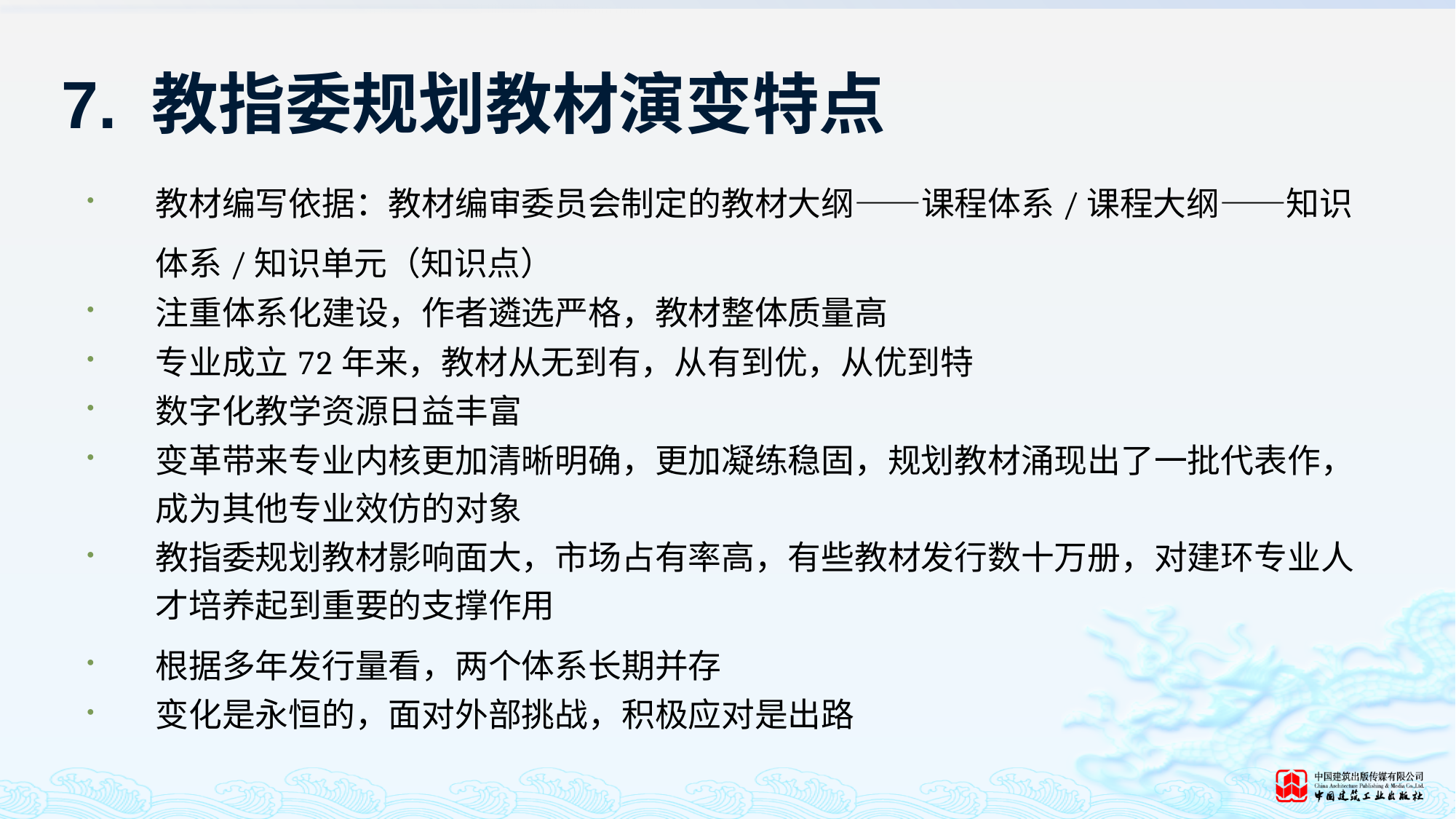

# 7. 教指委规划教材演变特点
教材编写依据：教材编审委员会制定的教材大纲——课程体系/课程大纲——知识体系/知识单元（知识点）
注重体系化建设，作者遴选严格，教材整体质量高
专业成立72年来，教材从无到有，从有到优，从优到特
数字化教学资源日益丰富
变革带来专业内核更加清晰明确，更加凝练稳固，规划教材涌现出了一批代表作，成为其他专业效仿的对象
教指委规划教材影响面大，市场占有率高，有些教材发行数十万册，对建环专业人才培养起到重要的支撑作用
根据多年发行量看，两个体系长期并存
变化是永恒的，面对外部挑战，积极应对是出路